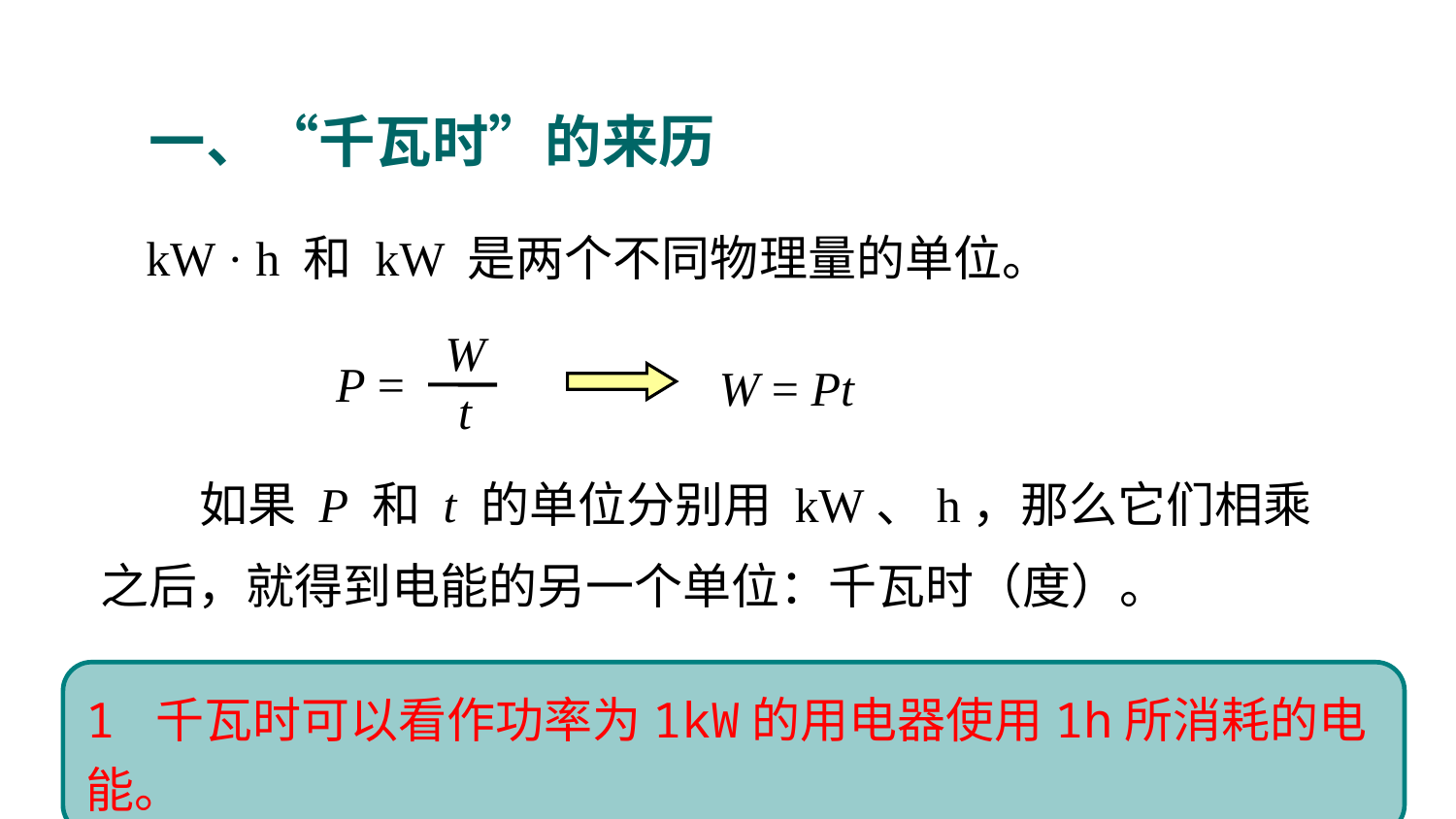

一、“千瓦时”的来历
kW · h 和 kW 是两个不同物理量的单位。
W
t
P =

W = Pt

        如果 P 和 t 的单位分别用 kW、h，那么它们相乘之后，就得到电能的另一个单位：千瓦时（度）。
1 千瓦时可以看作功率为1kW的用电器使用1h所消耗的电能。